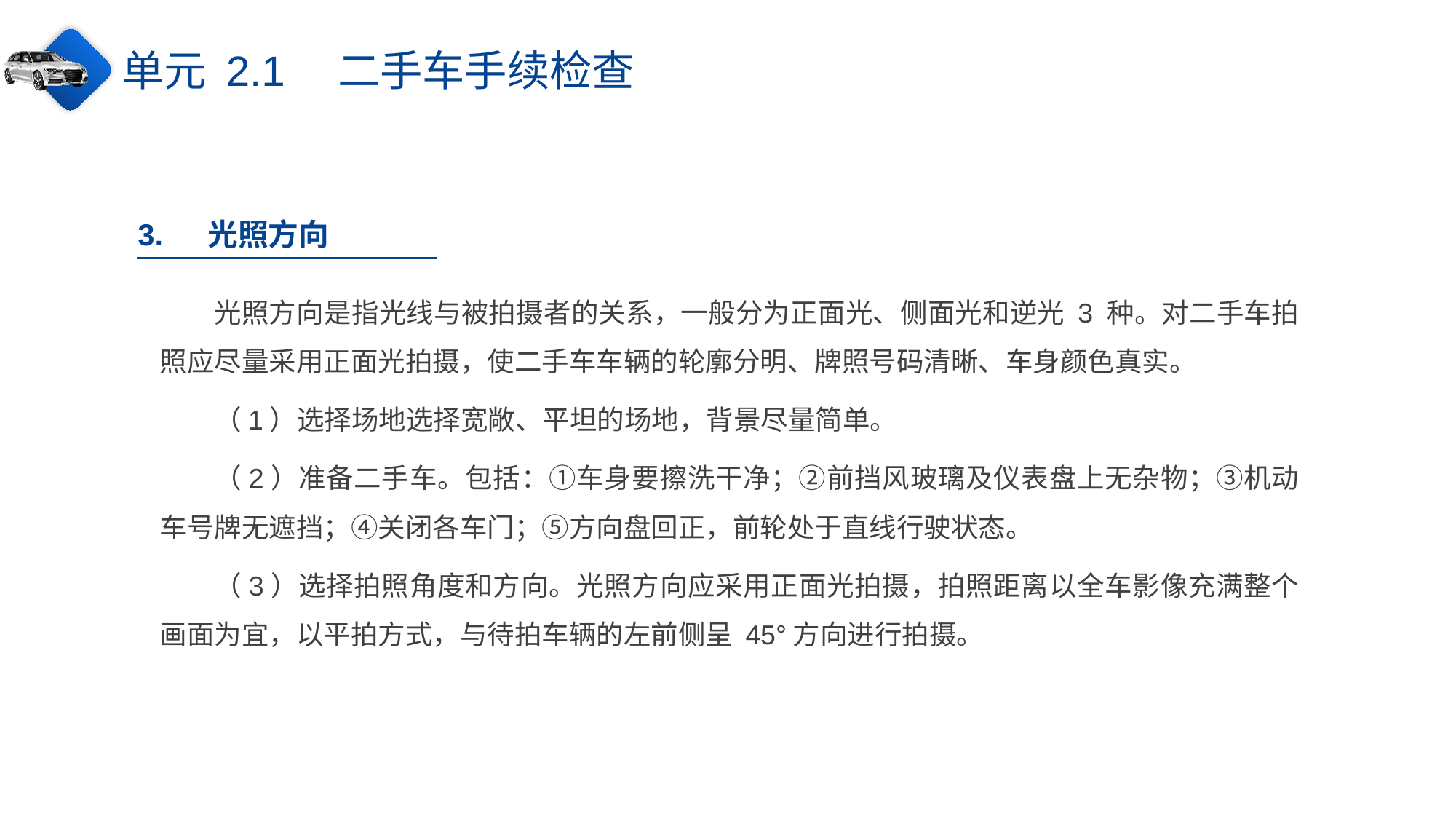

单元 2.1　二手车手续检查
3.　 光照方向
光照方向是指光线与被拍摄者的关系，一般分为正面光、侧面光和逆光 3 种。对二手车拍照应尽量采用正面光拍摄，使二手车车辆的轮廓分明、牌照号码清晰、车身颜色真实。
（1）选择场地选择宽敞、平坦的场地，背景尽量简单。
（2）准备二手车。包括：①车身要擦洗干净；②前挡风玻璃及仪表盘上无杂物；③机动车号牌无遮挡；④关闭各车门；⑤方向盘回正，前轮处于直线行驶状态。
（3）选择拍照角度和方向。光照方向应采用正面光拍摄，拍照距离以全车影像充满整个画面为宜，以平拍方式，与待拍车辆的左前侧呈 45°方向进行拍摄。